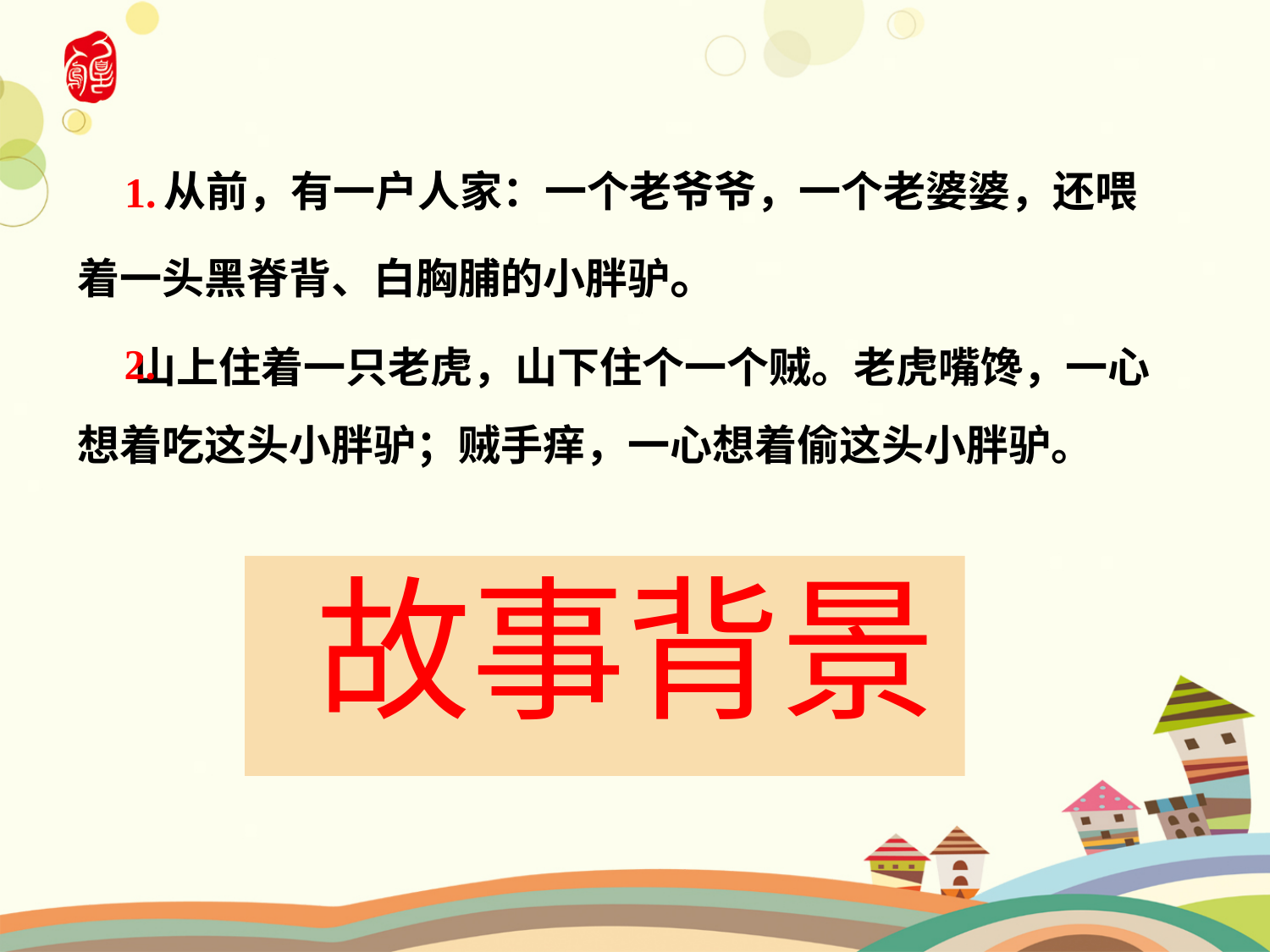

从前，有一户人家：一个老爷爷，一个老婆婆，还喂着一头黑脊背、白胸脯的小胖驴。
    山上住着一只老虎，山下住个一个贼。老虎嘴馋，一心想着吃这头小胖驴；贼手痒，一心想着偷这头小胖驴。
1.
2.
故事背景